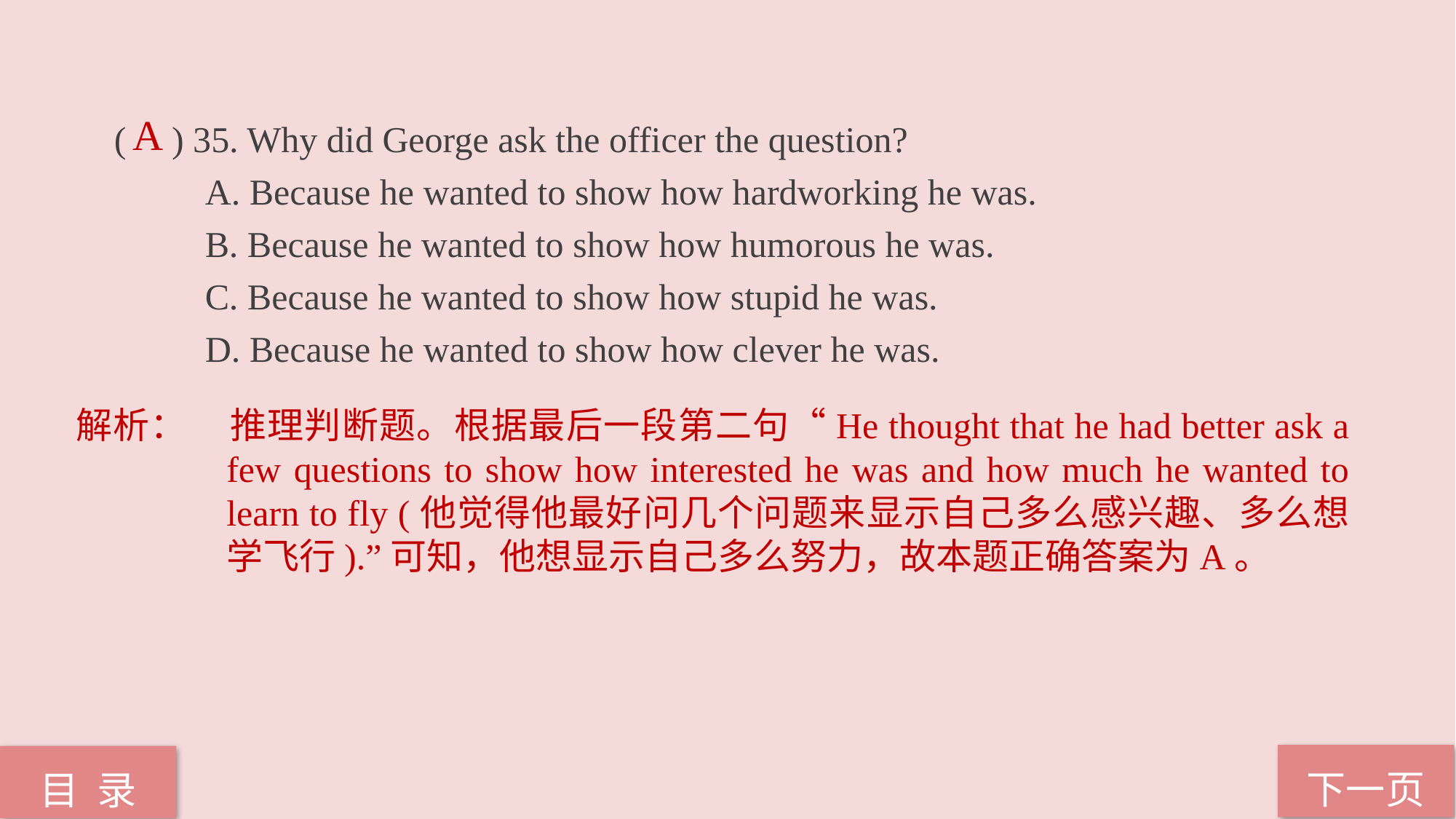

A
(     ) 35. Why did George ask the officer the question?
          A. Because he wanted to show how hardworking he was.
          B. Because he wanted to show how humorous he was.
          C. Because he wanted to show how stupid he was.
          D. Because he wanted to show how clever he was.
解析：	推理判断题。根据最后一段第二句“He thought that he had better ask a few questions to show how interested he was and how much he wanted to learn to fly (他觉得他最好问几个问题来显示自己多么感兴趣、多么想学飞行).”可知，他想显示自己多么努力，故本题正确答案为A。